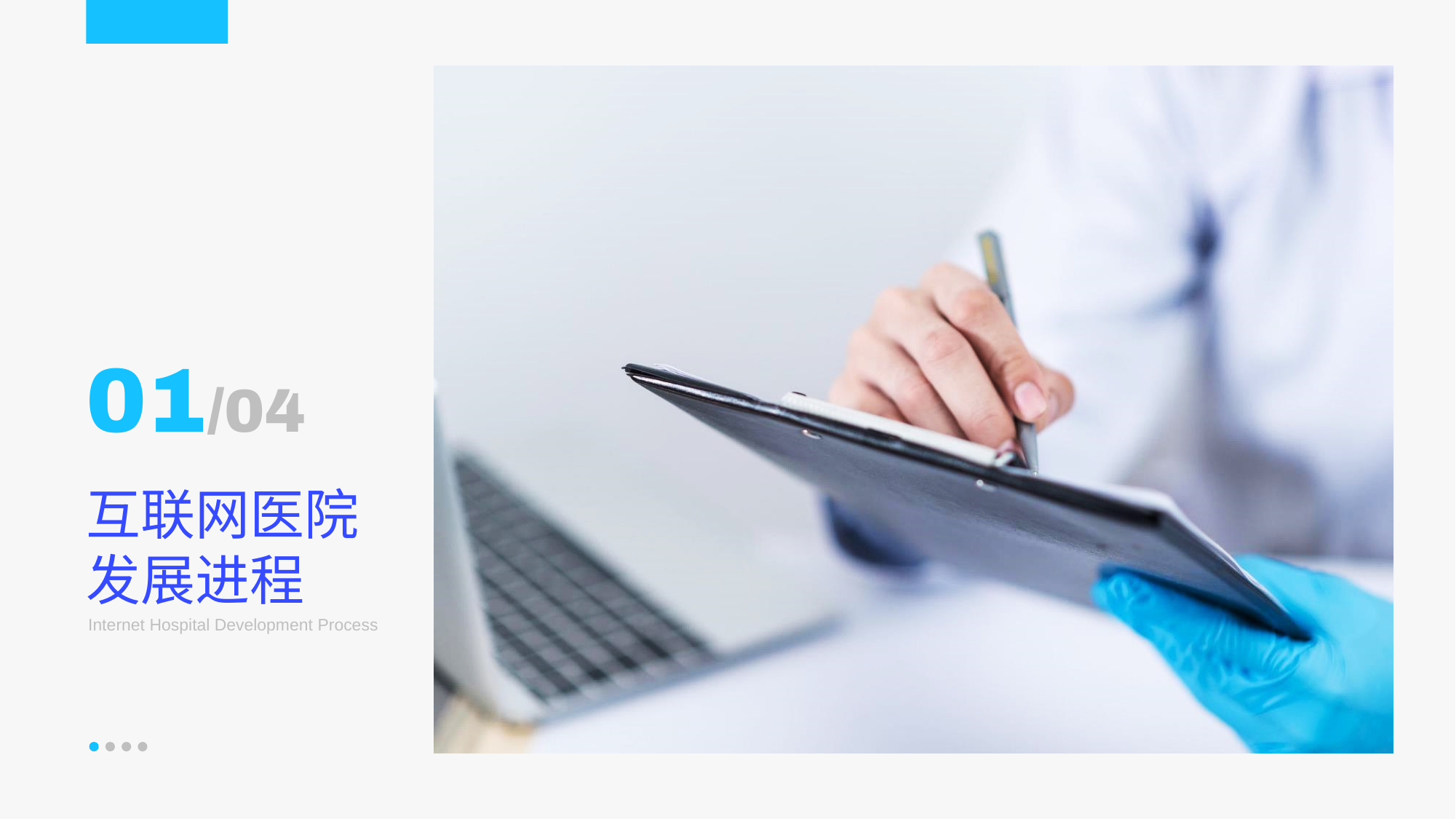

01/04
互联网医院
发展进程
Internet Hospital Development Process